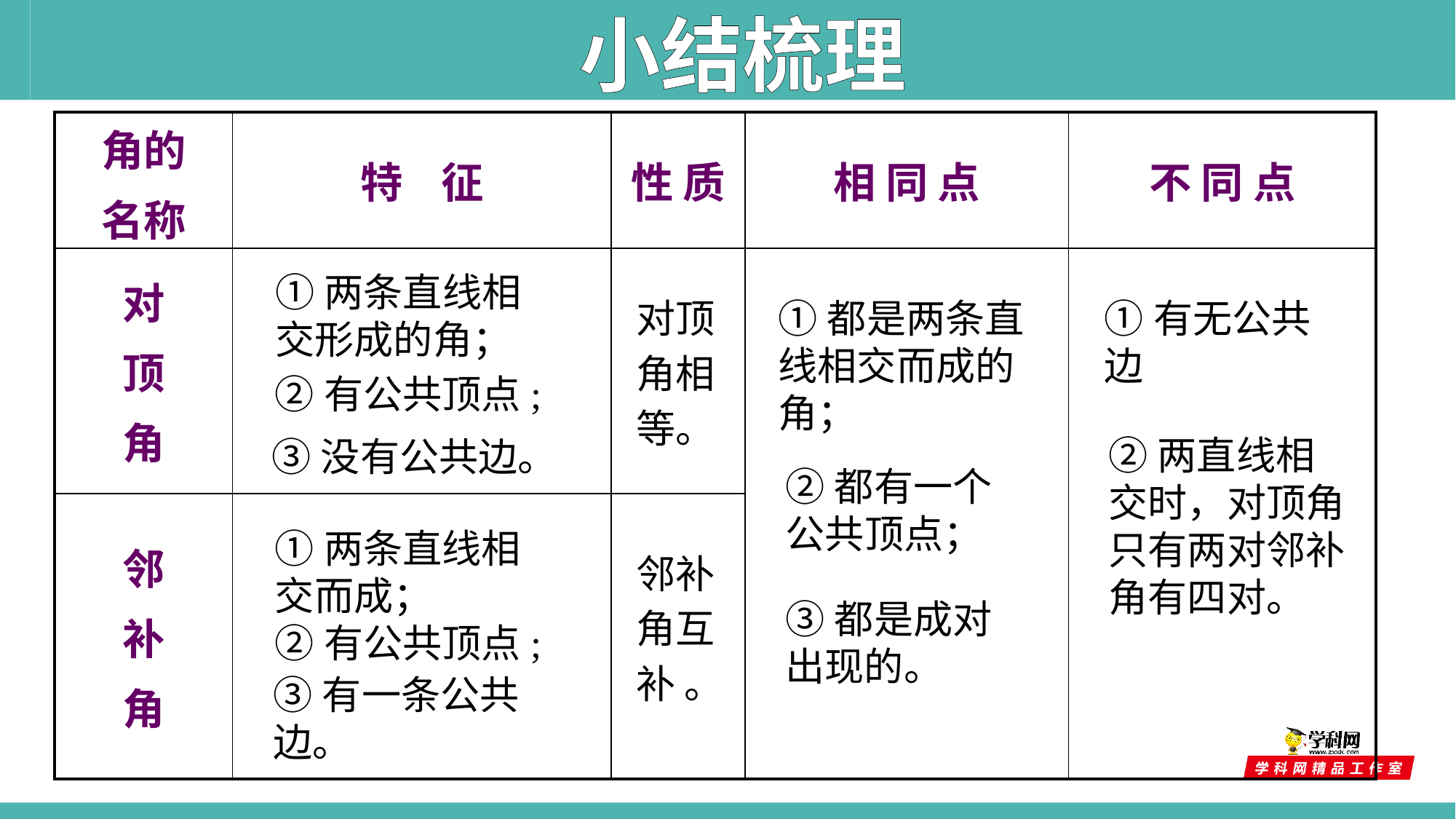

小结梳理
| 角的 名称 | 特 征 | 性 质 | 相 同 点 | 不 同 点 |
| --- | --- | --- | --- | --- |
| 对 顶 角 |  |  |  |  |
| 邻 补 角 |  |  |  |  |
①两条直线相交形成的角；
对顶
角相
等。

①有无公共边
①都是两条直线相交而成的角；
②有公共顶点;
②两直线相交时，对顶角只有两对邻补角有四对。
③没有公共边。
②都有一个公共顶点；
①两条直线相交而成；
邻补
角互
补。
③都是成对出现的。
②有公共顶点;
③有一条公共边。